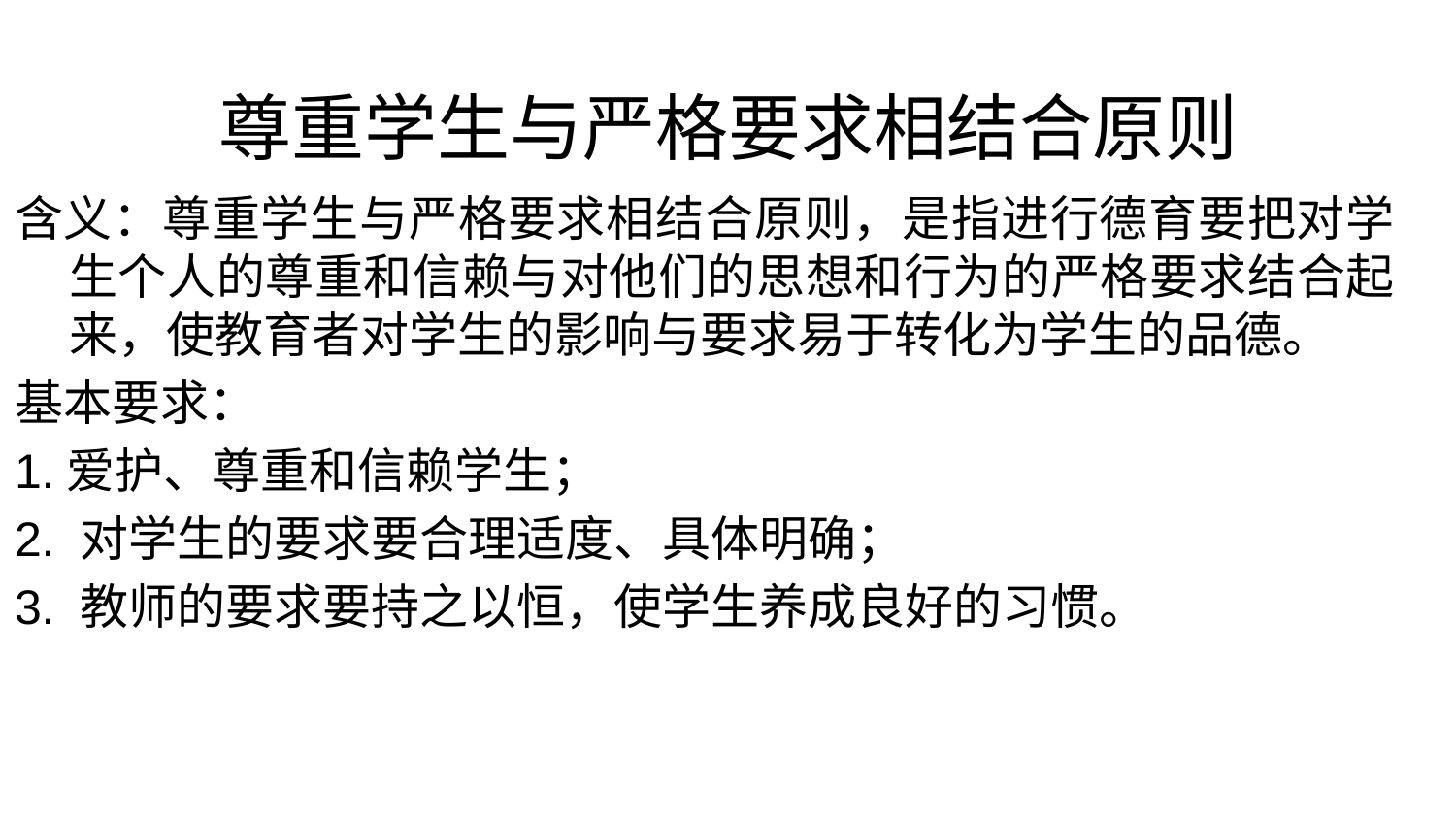

# 尊重学生与严格要求相结合原则
含义：尊重学生与严格要求相结合原则，是指进行德育要把对学生个人的尊重和信赖与对他们的思想和行为的严格要求结合起来，使教育者对学生的影响与要求易于转化为学生的品德。
基本要求：
1.爱护、尊重和信赖学生；
2. 对学生的要求要合理适度、具体明确；
3. 教师的要求要持之以恒，使学生养成良好的习惯。